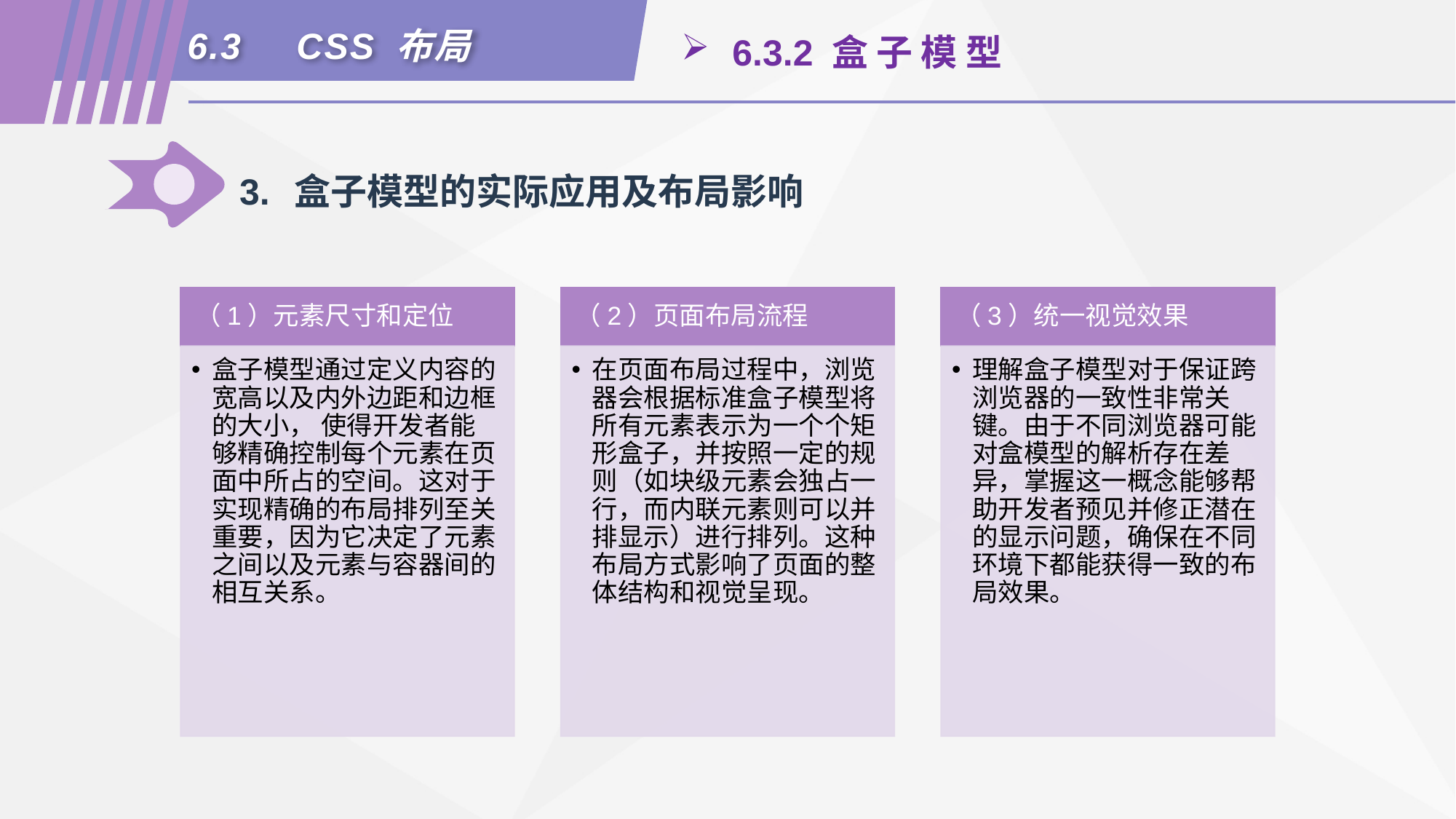

6.3	CSS 布局
 6.3.2 盒 子 模 型

3.	盒子模型的实际应用及布局影响
（1）元素尺寸和定位
盒子模型通过定义内容的宽高以及内外边距和边框的大小， 使得开发者能够精确控制每个元素在页面中所占的空间。这对于实现精确的布局排列至关重要，因为它决定了元素之间以及元素与容器间的相互关系。
（2）页面布局流程
在页面布局过程中，浏览器会根据标准盒子模型将所有元素表示为一个个矩形盒子，并按照一定的规则（如块级元素会独占一行，而内联元素则可以并排显示）进行排列。这种布局方式影响了页面的整体结构和视觉呈现。
（3）统一视觉效果
理解盒子模型对于保证跨浏览器的一致性非常关键。由于不同浏览器可能对盒模型的解析存在差异，掌握这一概念能够帮助开发者预见并修正潜在的显示问题，确保在不同环境下都能获得一致的布局效果。